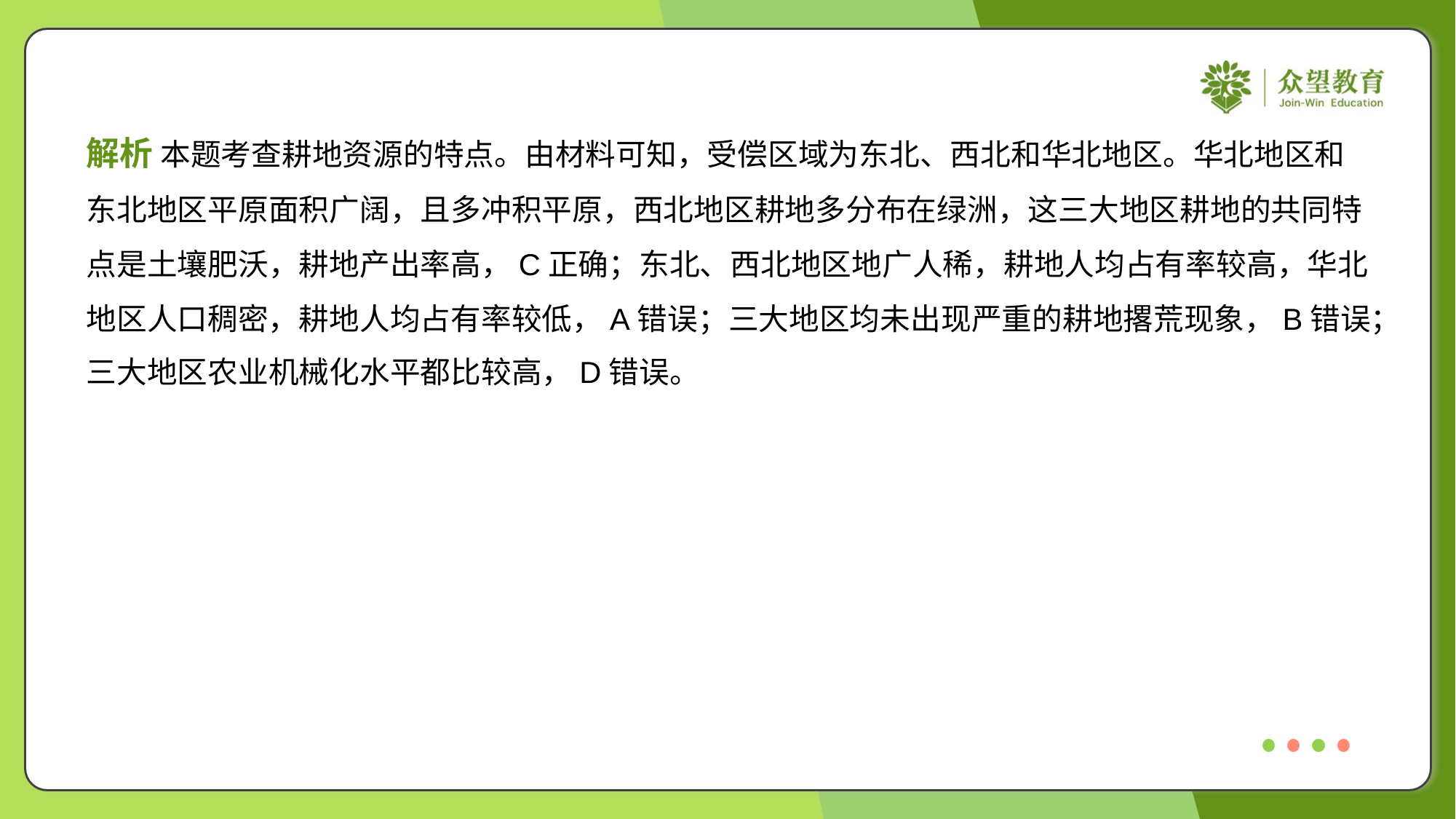

解析 本题考查耕地资源的特点。由材料可知，受偿区域为东北、西北和华北地区。华北地区和
东北地区平原面积广阔，且多冲积平原，西北地区耕地多分布在绿洲，这三大地区耕地的共同特
点是土壤肥沃，耕地产出率高，C正确；东北、西北地区地广人稀，耕地人均占有率较高，华北
地区人口稠密，耕地人均占有率较低，A错误；三大地区均未出现严重的耕地撂荒现象，B错误；
三大地区农业机械化水平都比较高，D错误。